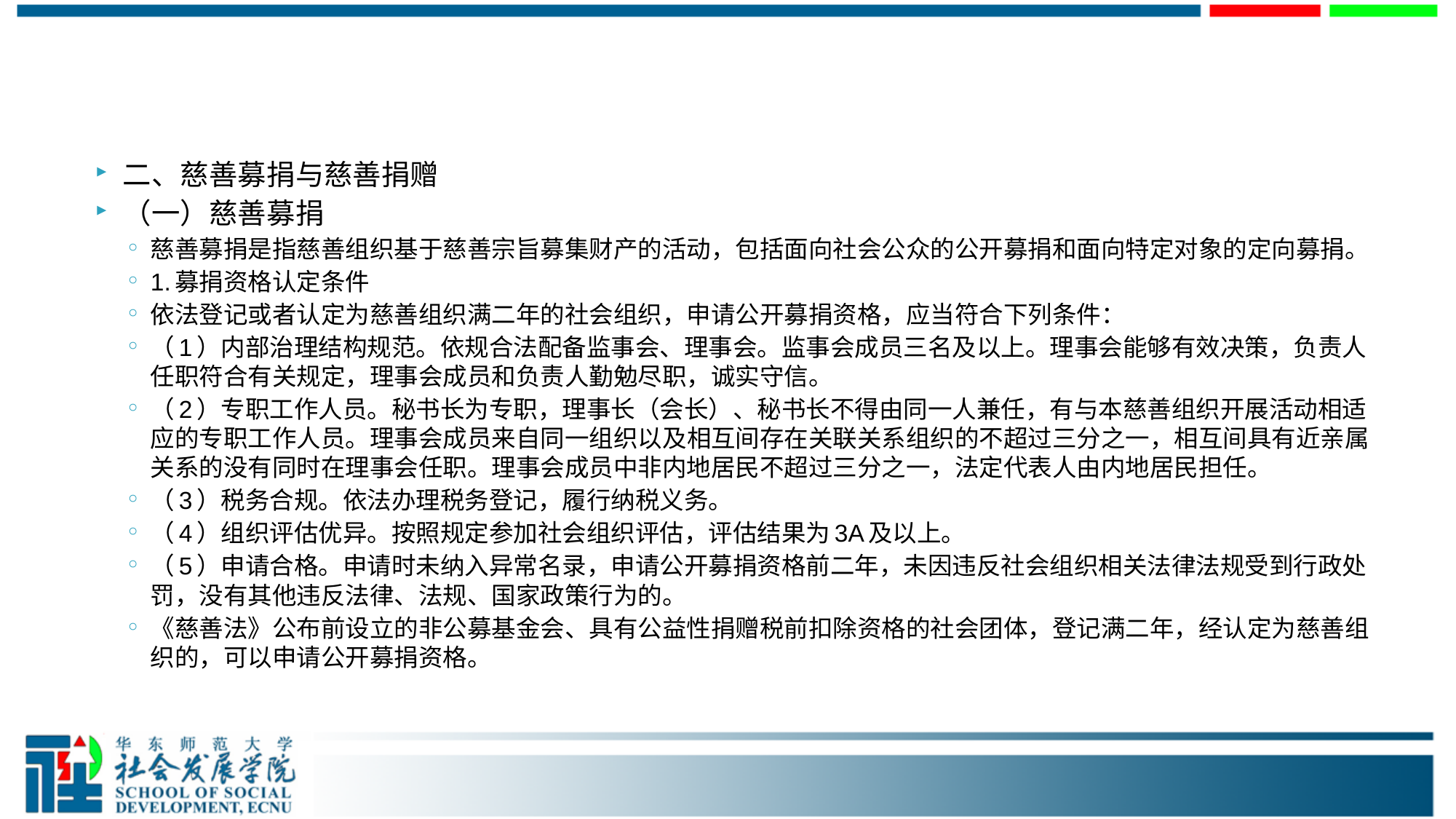

#
二、慈善募捐与慈善捐赠
（一）慈善募捐
慈善募捐是指慈善组织基于慈善宗旨募集财产的活动，包括面向社会公众的公开募捐和面向特定对象的定向募捐。
1.募捐资格认定条件
依法登记或者认定为慈善组织满二年的社会组织，申请公开募捐资格，应当符合下列条件：
（1）内部治理结构规范。依规合法配备监事会、理事会。监事会成员三名及以上。理事会能够有效决策，负责人任职符合有关规定，理事会成员和负责人勤勉尽职，诚实守信。
（2）专职工作人员。秘书长为专职，理事长（会长）、秘书长不得由同一人兼任，有与本慈善组织开展活动相适应的专职工作人员。理事会成员来自同一组织以及相互间存在关联关系组织的不超过三分之一，相互间具有近亲属关系的没有同时在理事会任职。理事会成员中非内地居民不超过三分之一，法定代表人由内地居民担任。
（3）税务合规。依法办理税务登记，履行纳税义务。
（4）组织评估优异。按照规定参加社会组织评估，评估结果为3A及以上。
（5）申请合格。申请时未纳入异常名录，申请公开募捐资格前二年，未因违反社会组织相关法律法规受到行政处罚，没有其他违反法律、法规、国家政策行为的。
《慈善法》公布前设立的非公募基金会、具有公益性捐赠税前扣除资格的社会团体，登记满二年，经认定为慈善组织的，可以申请公开募捐资格。